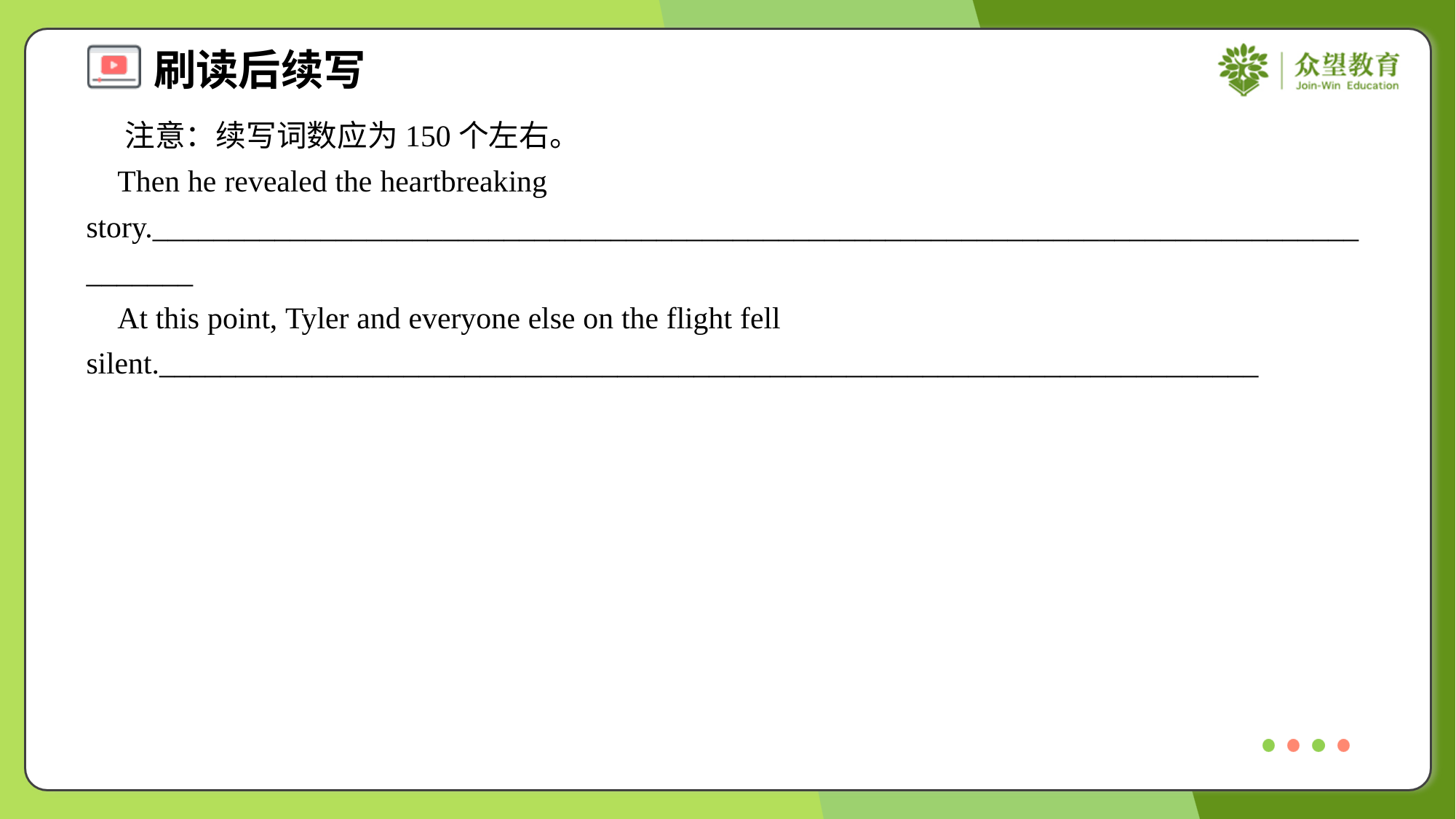

注意：续写词数应为150个左右。
    Then he revealed the heartbreaking story.______________________________________________________________________________________
    At this point, Tyler and everyone else on the flight fell silent.________________________________________________________________________